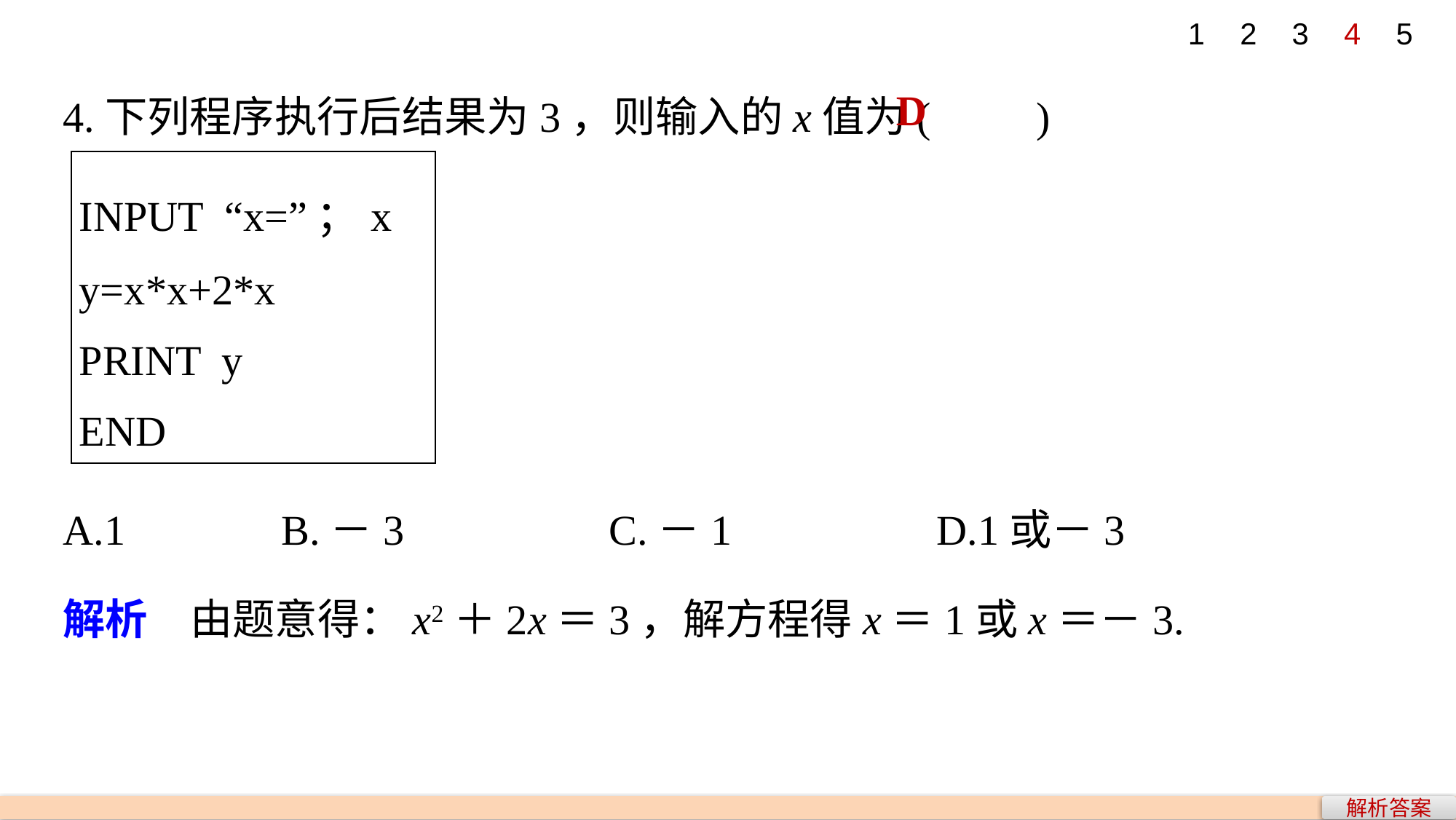

1
2
3
4
5
4.下列程序执行后结果为3，则输入的x值为(　　)
D
| INPUT “x=”；x y=x\*x+2\*x PRINT y END |
| --- |
A.1  		B.－3  		C.－1  		D.1或－3
解析　由题意得：x2＋2x＝3，解方程得x＝1或x＝－3.
解析答案